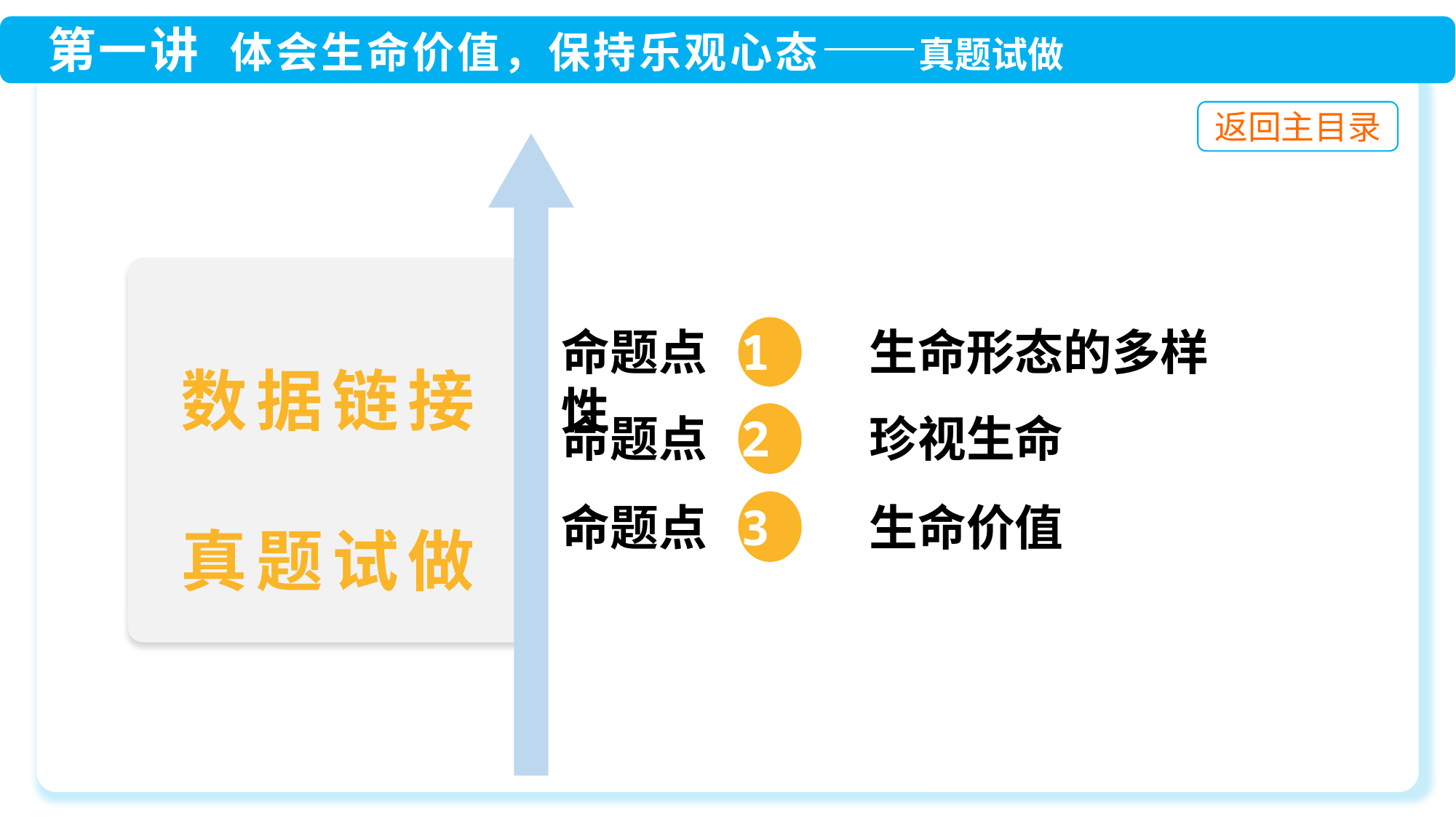

命题点  1   生命形态的多样性
命题点  3   生命价值
命题点  2   珍视生命

数据链接
真题试做